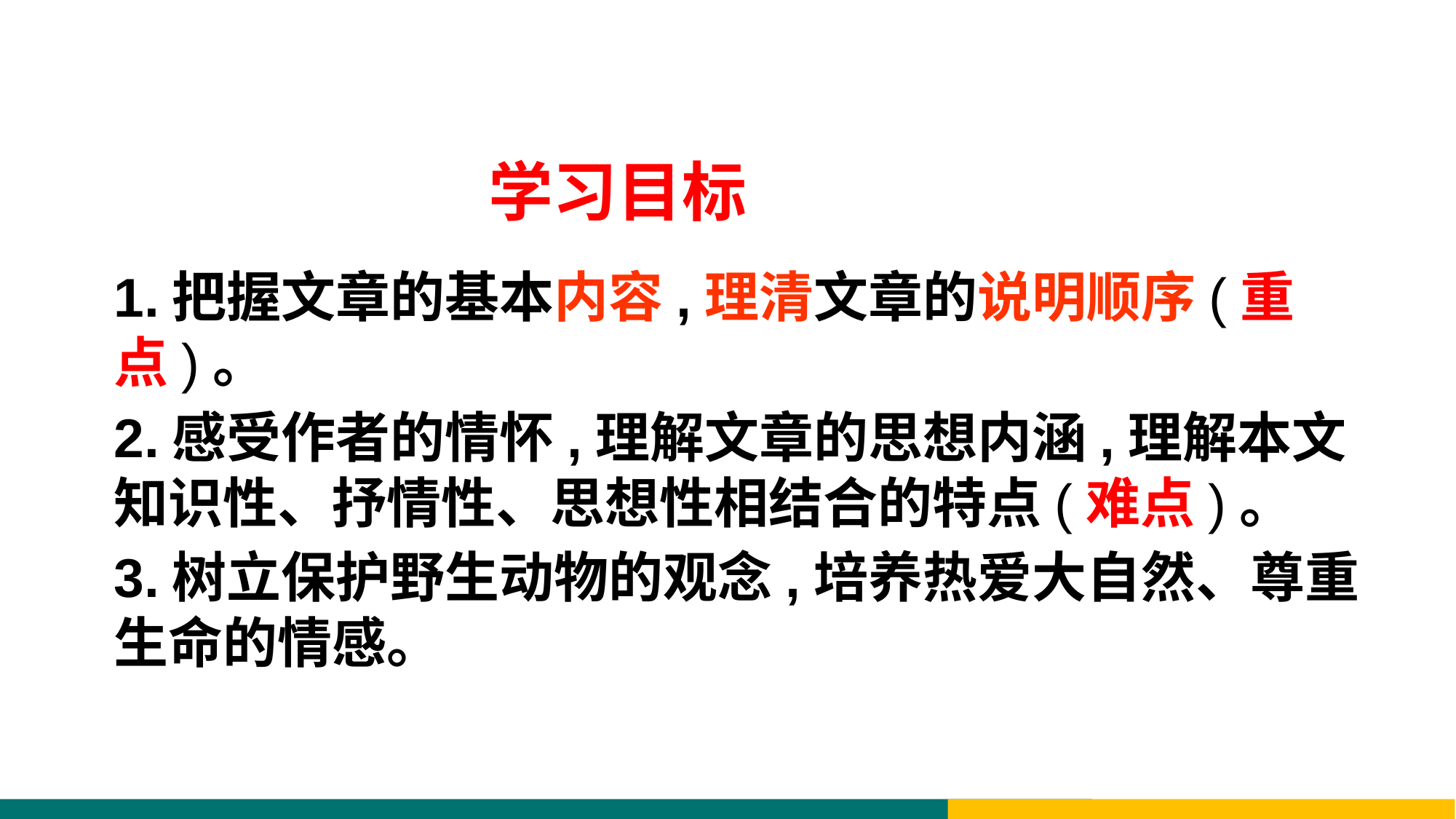

学习目标
1.把握文章的基本内容,理清文章的说明顺序(重点)。
2.感受作者的情怀,理解文章的思想内涵,理解本文知识性、抒情性、思想性相结合的特点(难点)。
3.树立保护野生动物的观念,培养热爱大自然、尊重生命的情感。